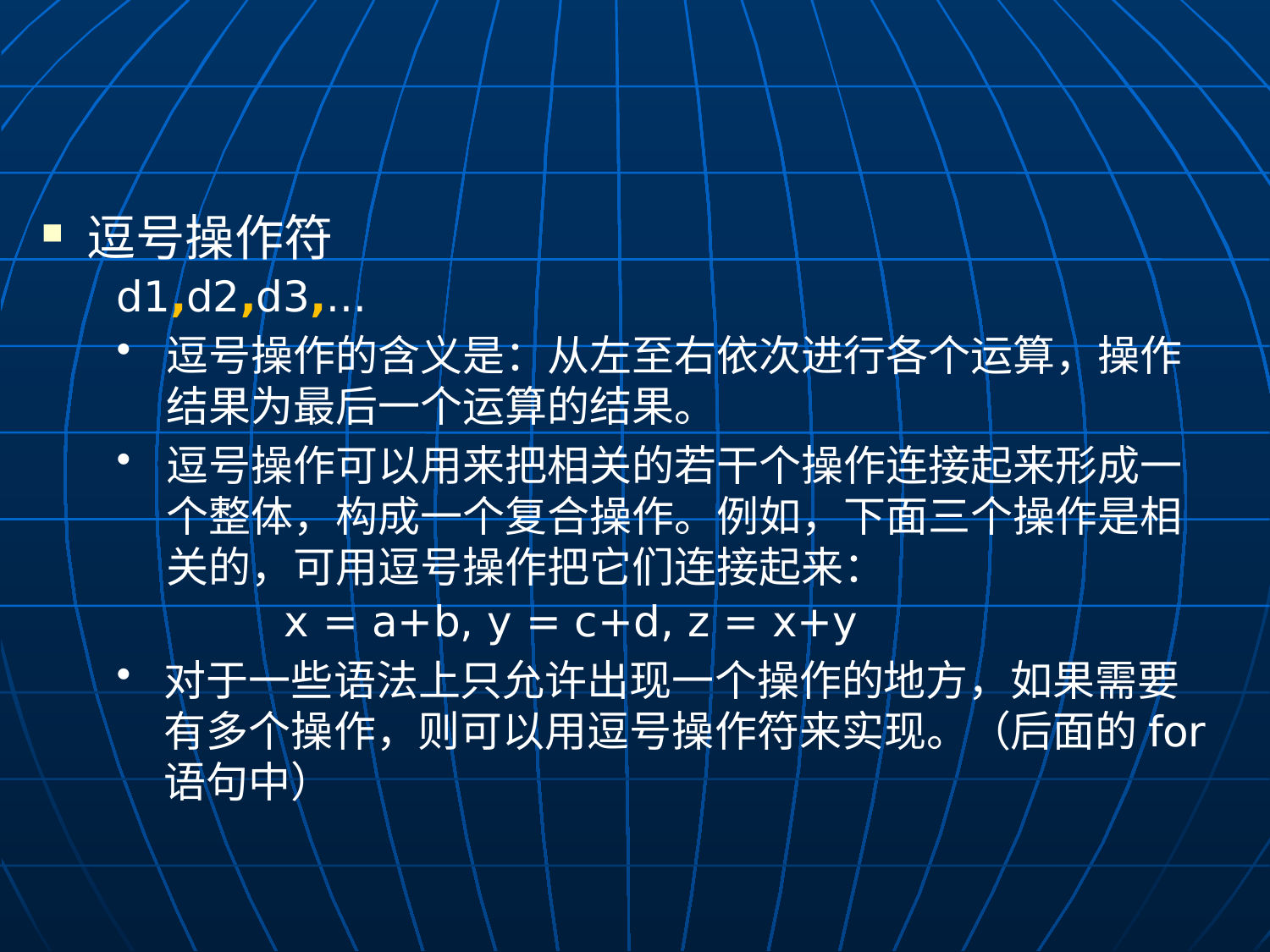

#
 逗号操作符
d1,d2,d3,...
逗号操作的含义是：从左至右依次进行各个运算，操作结果为最后一个运算的结果。
逗号操作可以用来把相关的若干个操作连接起来形成一个整体，构成一个复合操作。例如，下面三个操作是相关的，可用逗号操作把它们连接起来：
	   x = a+b, y = c+d, z = x+y
对于一些语法上只允许出现一个操作的地方，如果需要有多个操作，则可以用逗号操作符来实现。（后面的for语句中）